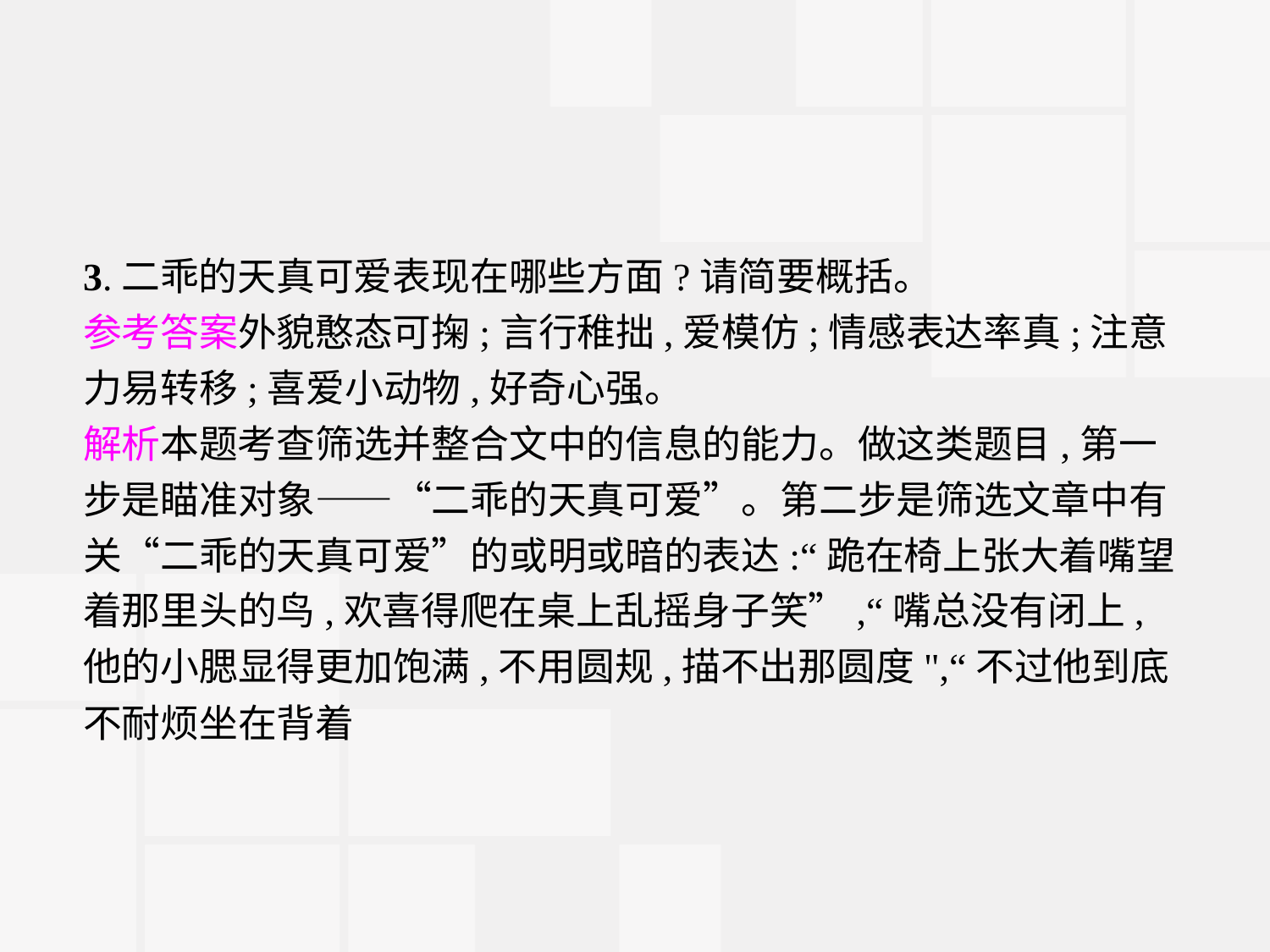

3.二乖的天真可爱表现在哪些方面?请简要概括。
参考答案外貌憨态可掬;言行稚拙,爱模仿;情感表达率真;注意力易转移;喜爱小动物,好奇心强。
解析本题考查筛选并整合文中的信息的能力。做这类题目,第一步是瞄准对象——“二乖的天真可爱”。第二步是筛选文章中有关“二乖的天真可爱”的或明或暗的表达:“跪在椅上张大着嘴望着那里头的鸟,欢喜得爬在桌上乱摇身子笑”,“嘴总没有闭上,他的小腮显得更加饱满,不用圆规,描不出那圆度",“不过他到底不耐烦坐在背着